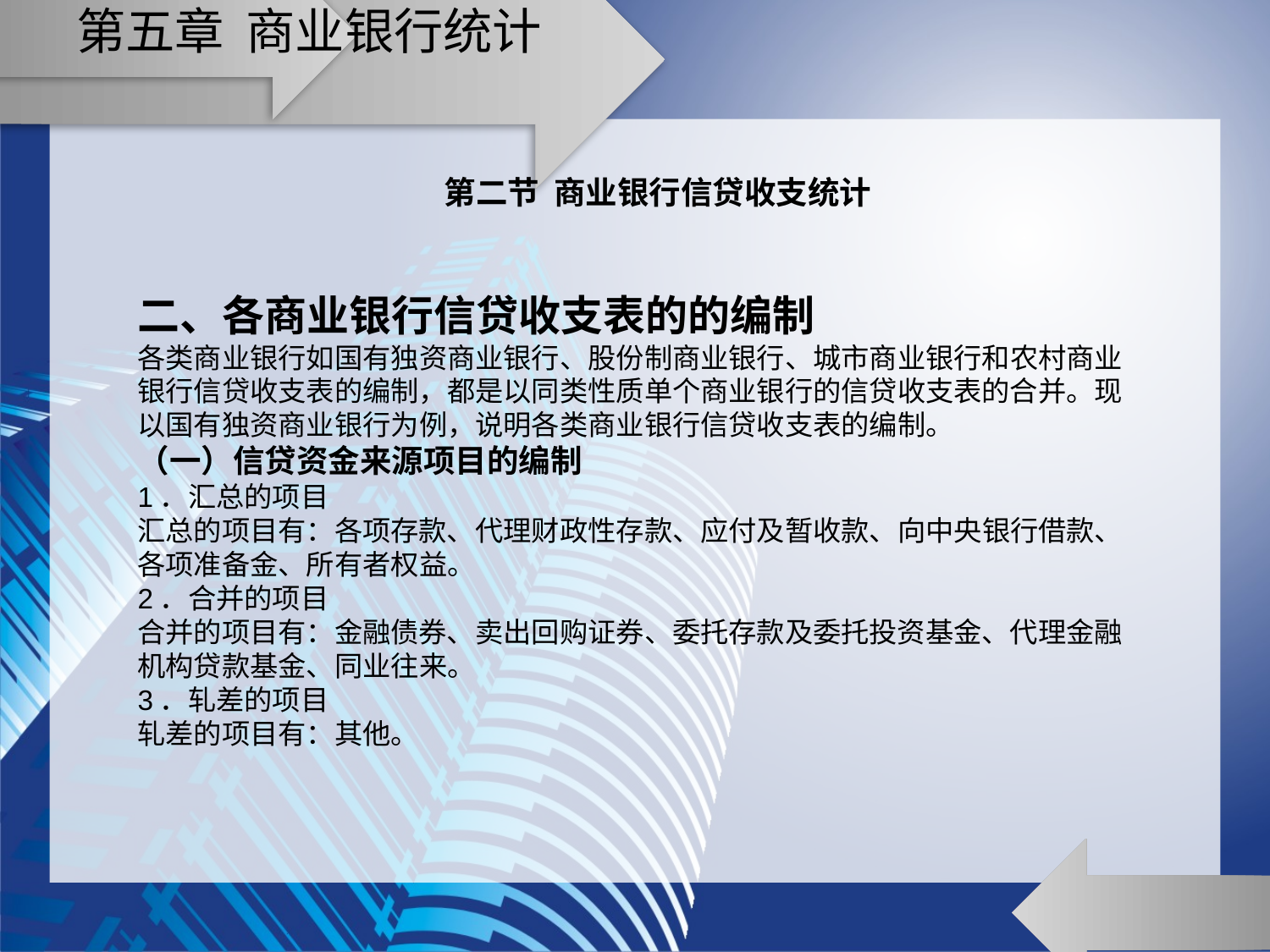

# 第五章  商业银行统计
第二节  商业银行信贷收支统计
二、各商业银行信贷收支表的的编制
各类商业银行如国有独资商业银行、股份制商业银行、城市商业银行和农村商业银行信贷收支表的编制，都是以同类性质单个商业银行的信贷收支表的合并。现以国有独资商业银行为例，说明各类商业银行信贷收支表的编制。
（一）信贷资金来源项目的编制
1．汇总的项目
汇总的项目有：各项存款、代理财政性存款、应付及暂收款、向中央银行借款、各项准备金、所有者权益。
2．合并的项目
合并的项目有：金融债券、卖出回购证券、委托存款及委托投资基金、代理金融机构贷款基金、同业往来。
3．轧差的项目
轧差的项目有：其他。